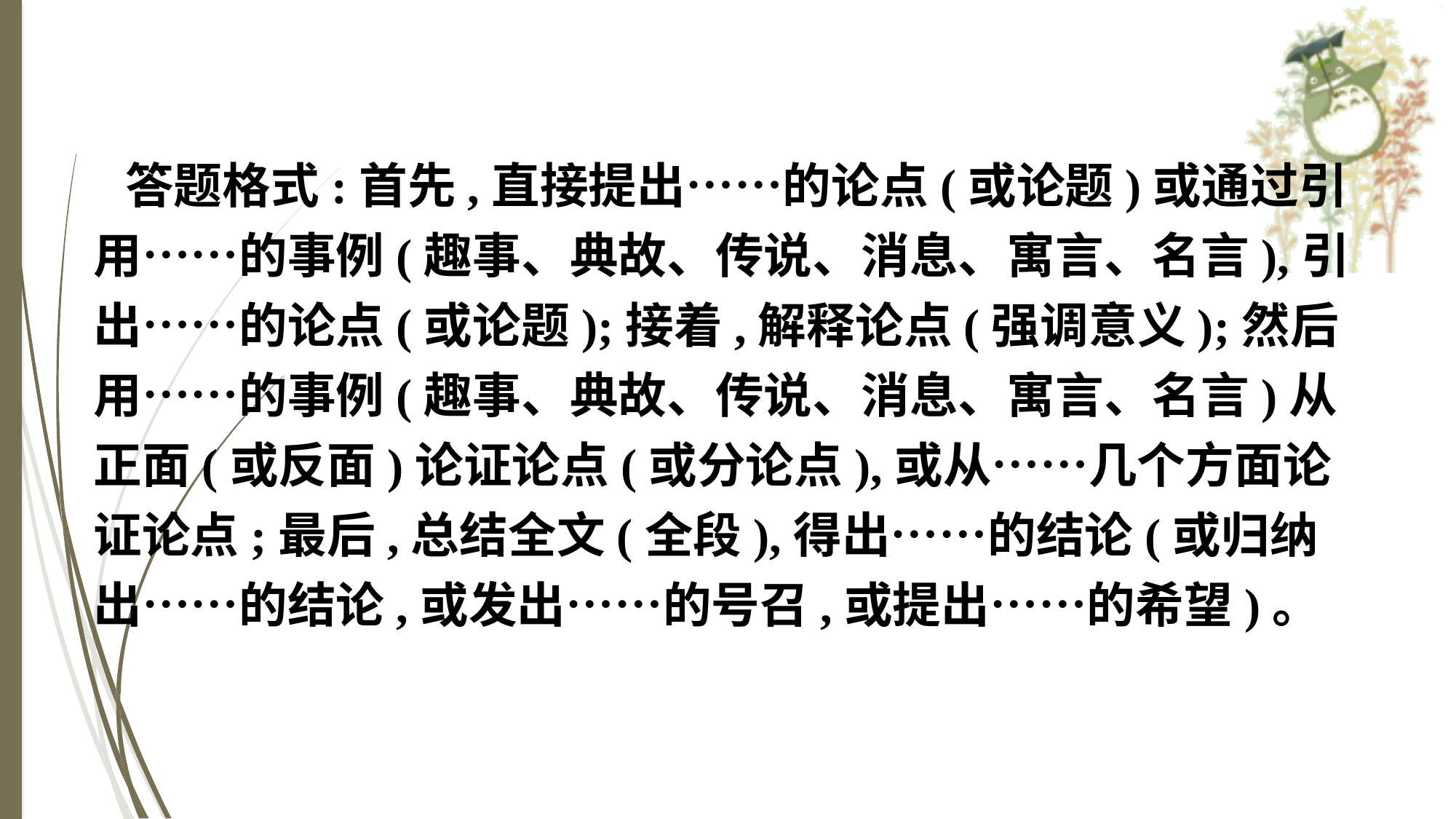

答题格式:首先,直接提出……的论点(或论题)或通过引用……的事例(趣事、典故、传说、消息、寓言、名言),引出……的论点(或论题);接着,解释论点(强调意义);然后用……的事例(趣事、典故、传说、消息、寓言、名言)从正面(或反面)论证论点(或分论点),或从……几个方面论证论点;最后,总结全文(全段),得出……的结论(或归纳出……的结论,或发出……的号召,或提出……的希望)。